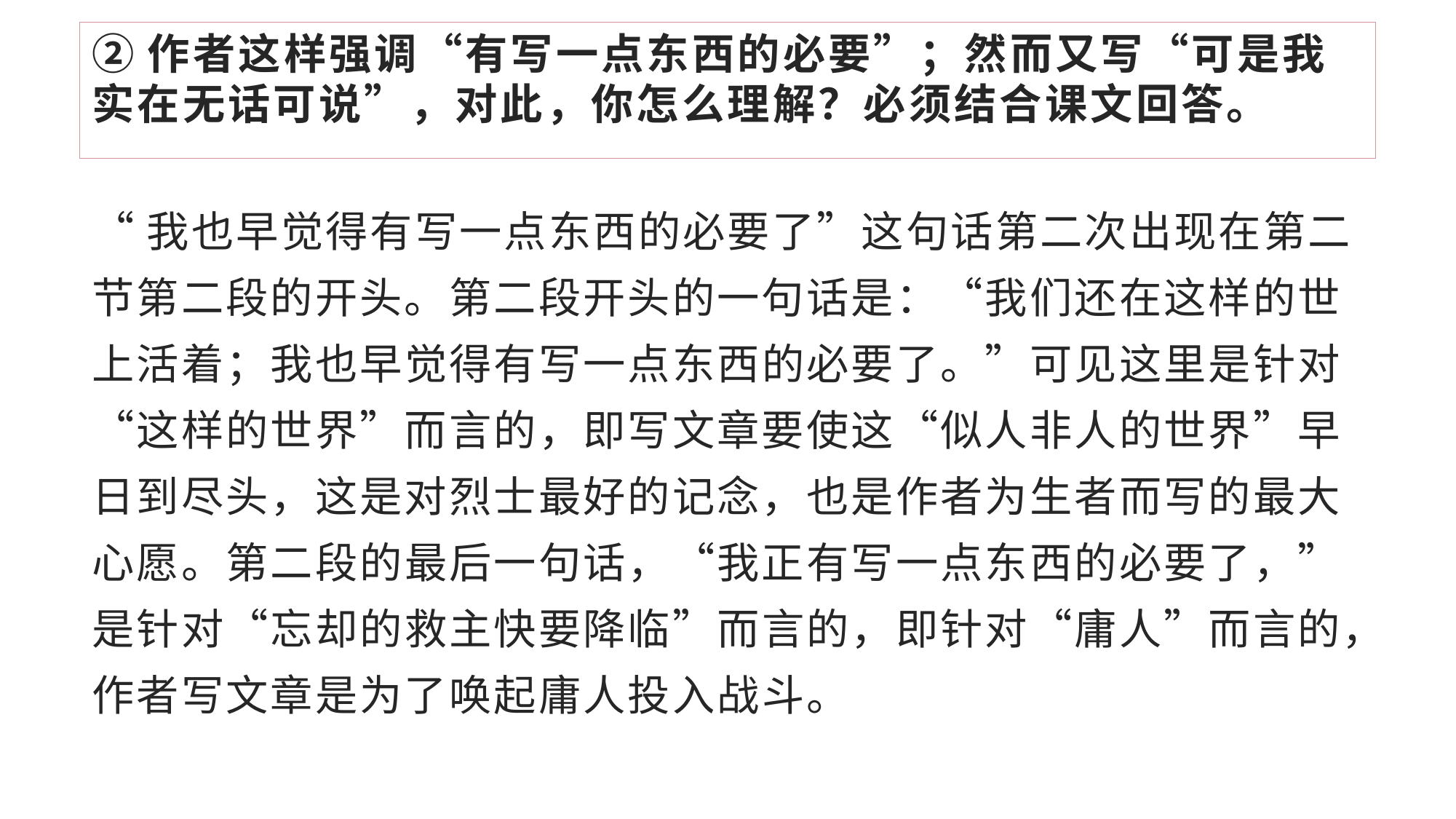

# ②作者这样强调“有写一点东西的必要”；然而又写“可是我实在无话可说”，对此，你怎么理解？必须结合课文回答。
“我也早觉得有写一点东西的必要了”这句话第二次出现在第二节第二段的开头。第二段开头的一句话是：“我们还在这样的世上活着；我也早觉得有写一点东西的必要了。”可见这里是针对“这样的世界”而言的，即写文章要使这“似人非人的世界”早日到尽头，这是对烈士最好的记念，也是作者为生者而写的最大心愿。第二段的最后一句话，“我正有写一点东西的必要了，”是针对“忘却的救主快要降临”而言的，即针对“庸人”而言的，作者写文章是为了唤起庸人投入战斗。